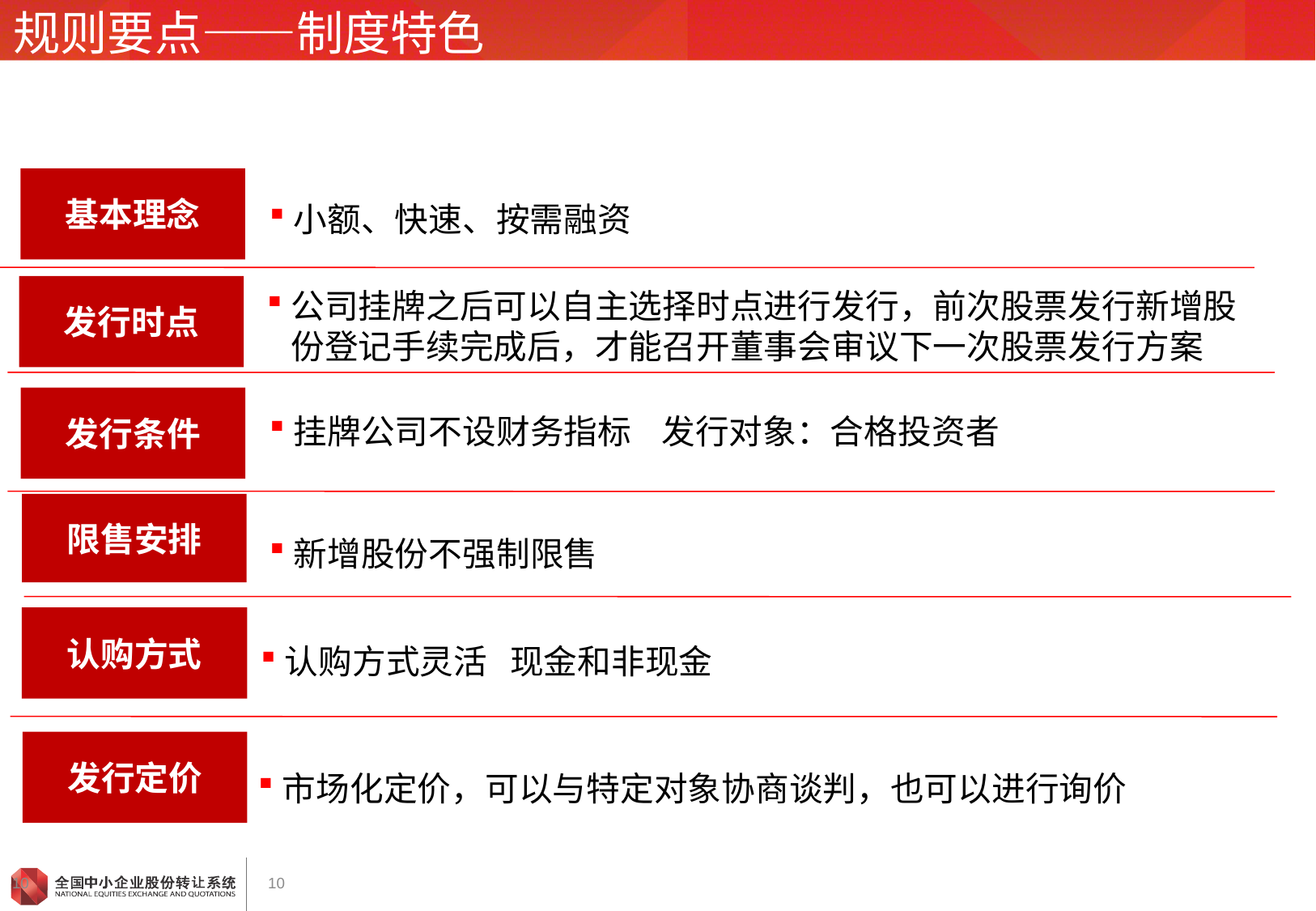

# 规则要点——制度特色
基本理念
小额、快速、按需融资

发行时点

公司挂牌之后可以自主选择时点进行发行，前次股票发行新增股份登记手续完成后，才能召开董事会审议下一次股票发行方案

挂牌公司不设财务指标    发行对象：合格投资者

发行条件

新增股份不强制限售

限售安排

认购方式灵活   现金和非现金

认购方式

市场化定价，可以与特定对象协商谈判，也可以进行询价

发行定价

10
10